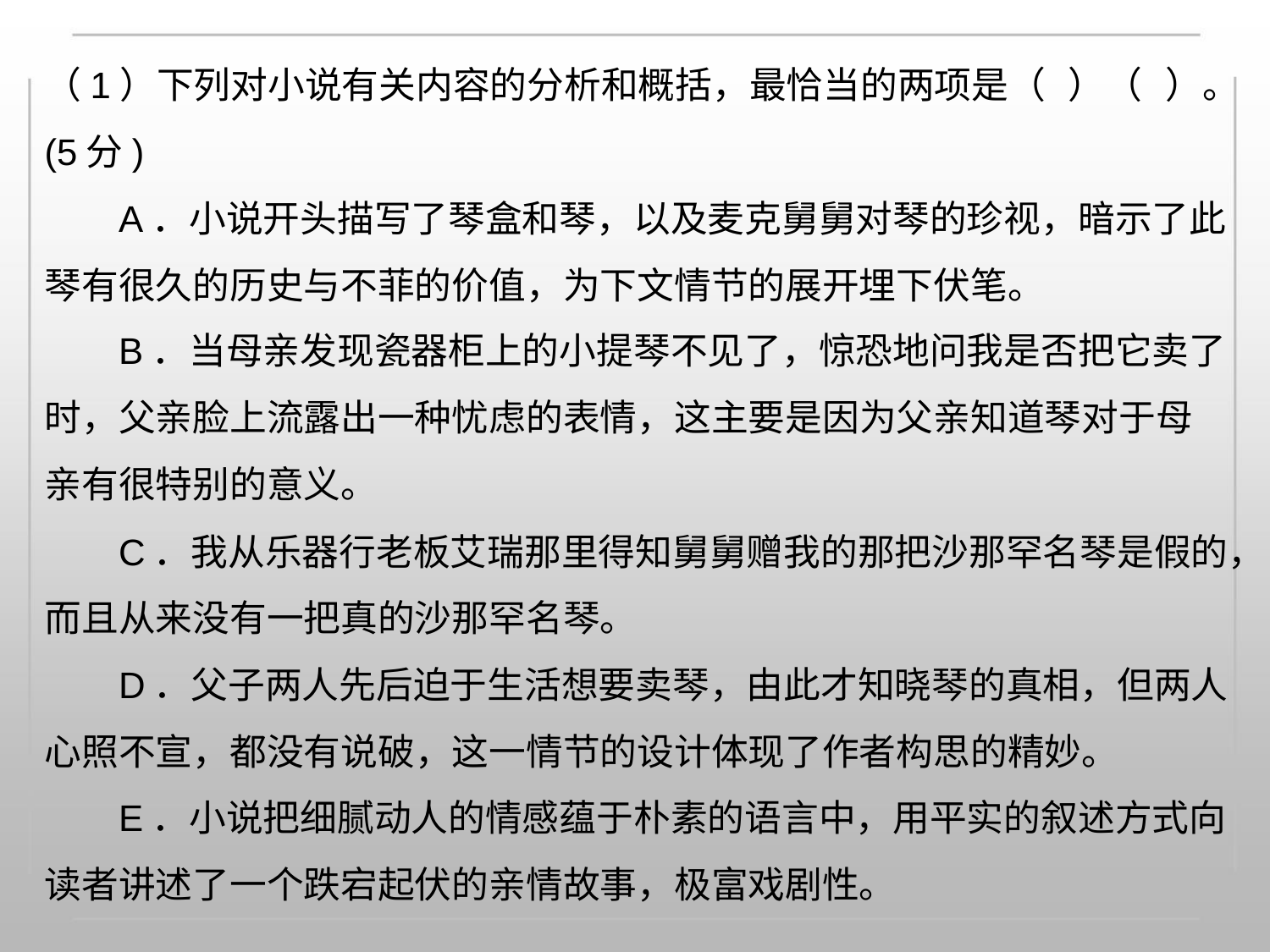

（1）下列对小说有关内容的分析和概括，最恰当的两项是（ ）（ ）。
(5分)
A．小说开头描写了琴盒和琴，以及麦克舅舅对琴的珍视，暗示了此
琴有很久的历史与不菲的价值，为下文情节的展开埋下伏笔。
B．当母亲发现瓷器柜上的小提琴不见了，惊恐地问我是否把它卖了
时，父亲脸上流露出一种忧虑的表情，这主要是因为父亲知道琴对于母
亲有很特别的意义。
C．我从乐器行老板艾瑞那里得知舅舅赠我的那把沙那罕名琴是假的，
而且从来没有一把真的沙那罕名琴。
D．父子两人先后迫于生活想要卖琴，由此才知晓琴的真相，但两人
心照不宣，都没有说破，这一情节的设计体现了作者构思的精妙。
E．小说把细腻动人的情感蕴于朴素的语言中，用平实的叙述方式向
读者讲述了一个跌宕起伏的亲情故事，极富戏剧性。